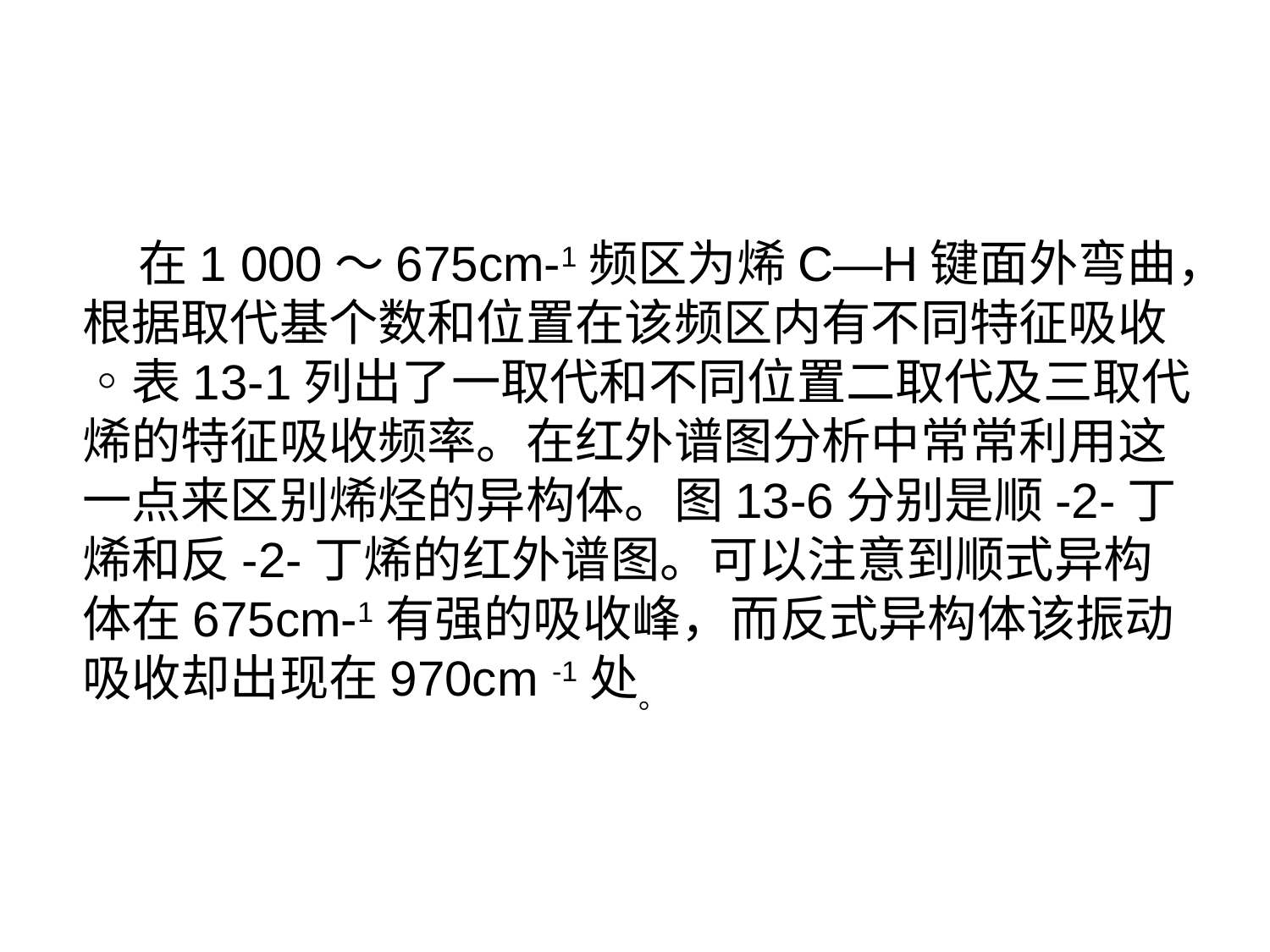

在1 000〜675cm-1频区为烯C—H键面外弯曲，根据取代基个数和位置在该频区内有不同特征吸收◦表13-1列出了一取代和不同位置二取代及三取代烯的特征吸收频率。在红外谱图分析中常常利用这一点来区别烯烃的异构体。图13-6分别是顺-2-丁烯和反-2-丁烯的红外谱图。可以注意到顺式异构体在675cm-1有强的吸收峰，而反式异构体该振动吸收却出现在970cm -1处。